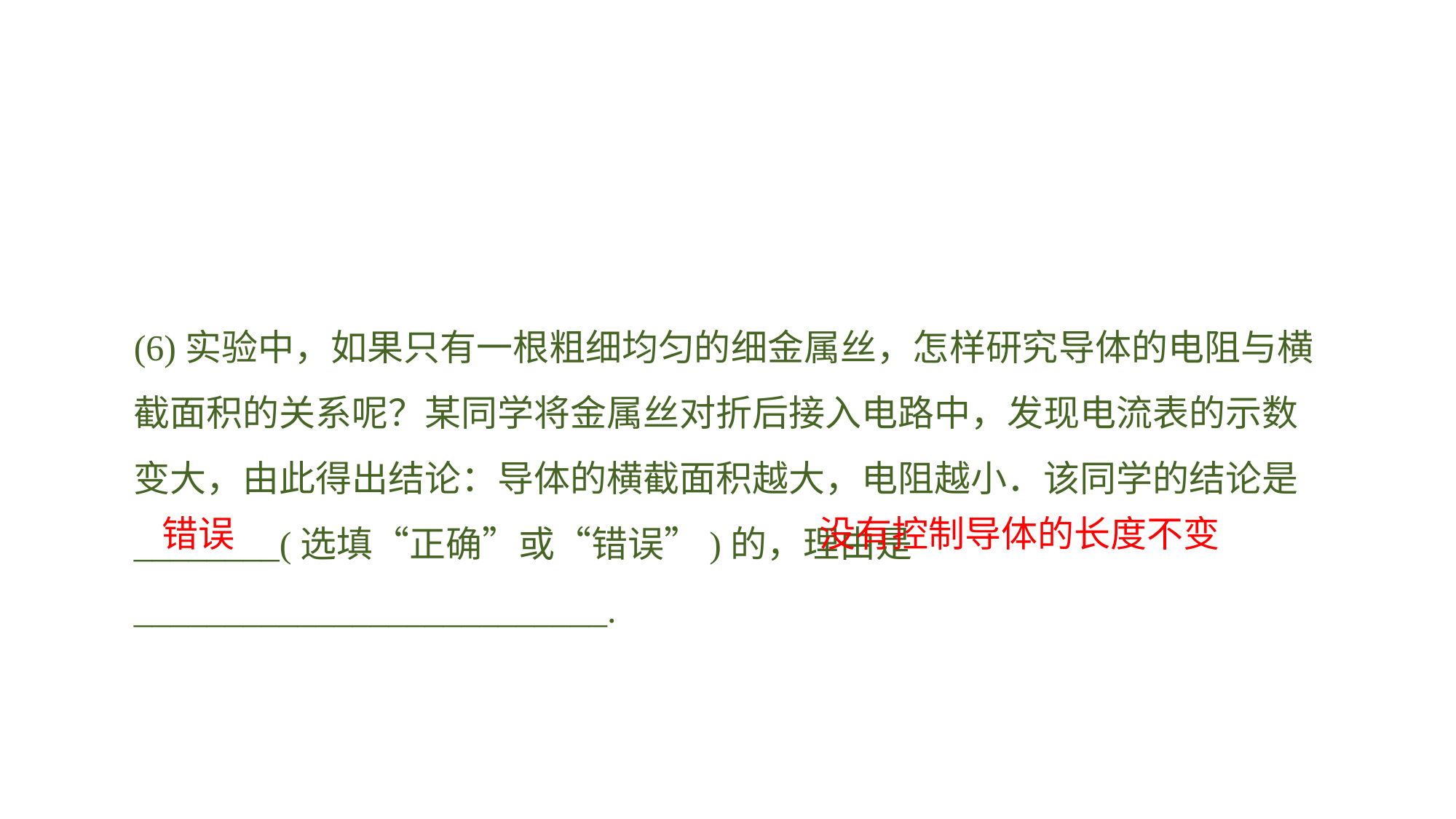

(6)实验中，如果只有一根粗细均匀的细金属丝，怎样研究导体的电阻与横截面积的关系呢？某同学将金属丝对折后接入电路中，发现电流表的示数变大，由此得出结论：导体的横截面积越大，电阻越小．该同学的结论是________(选填“正确”或“错误”)的，理由是__________________________.
错误
没有控制导体的长度不变